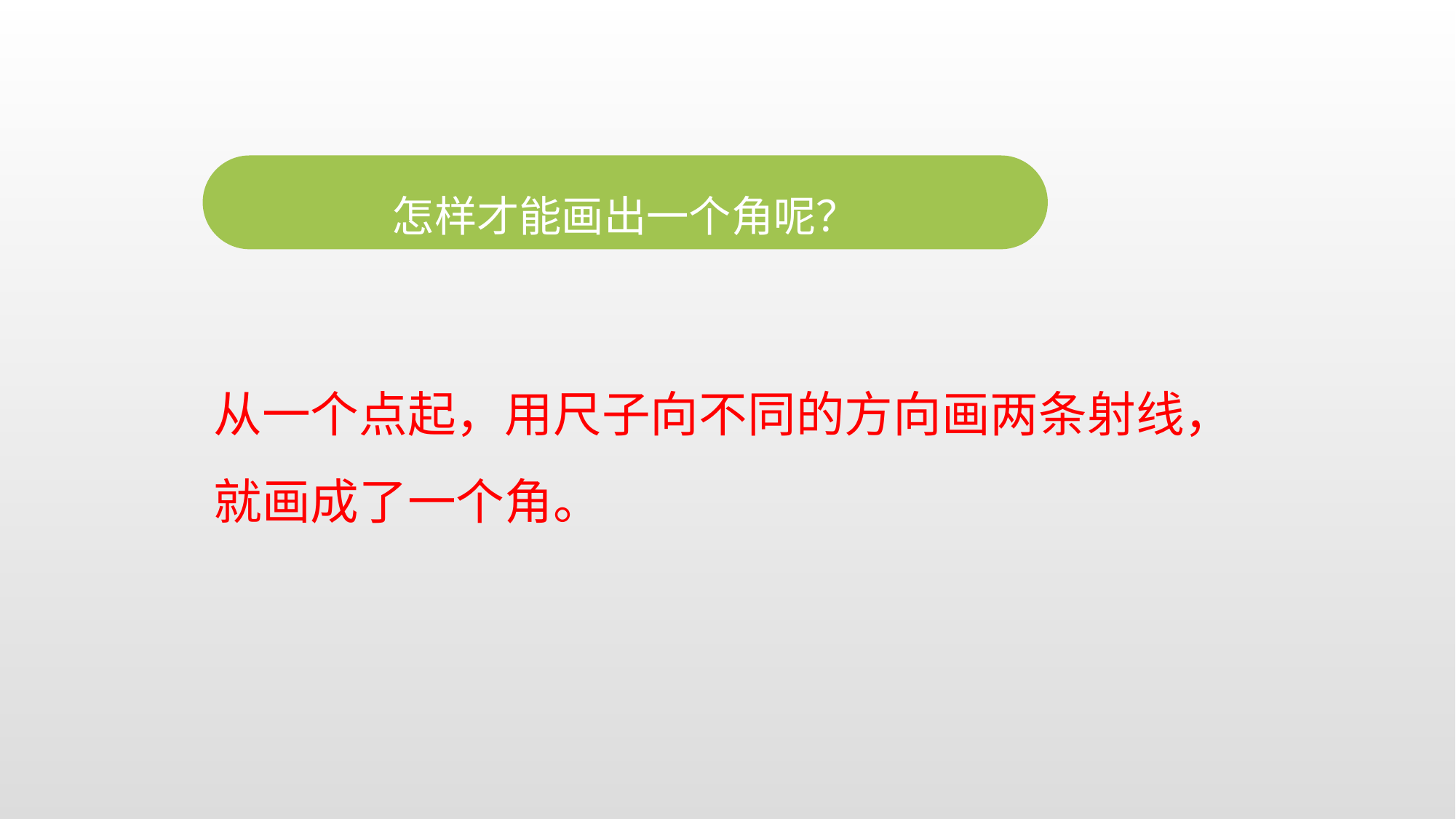

怎样才能画出一个角呢？
从一个点起，用尺子向不同的方向画两条射线，就画成了一个角。